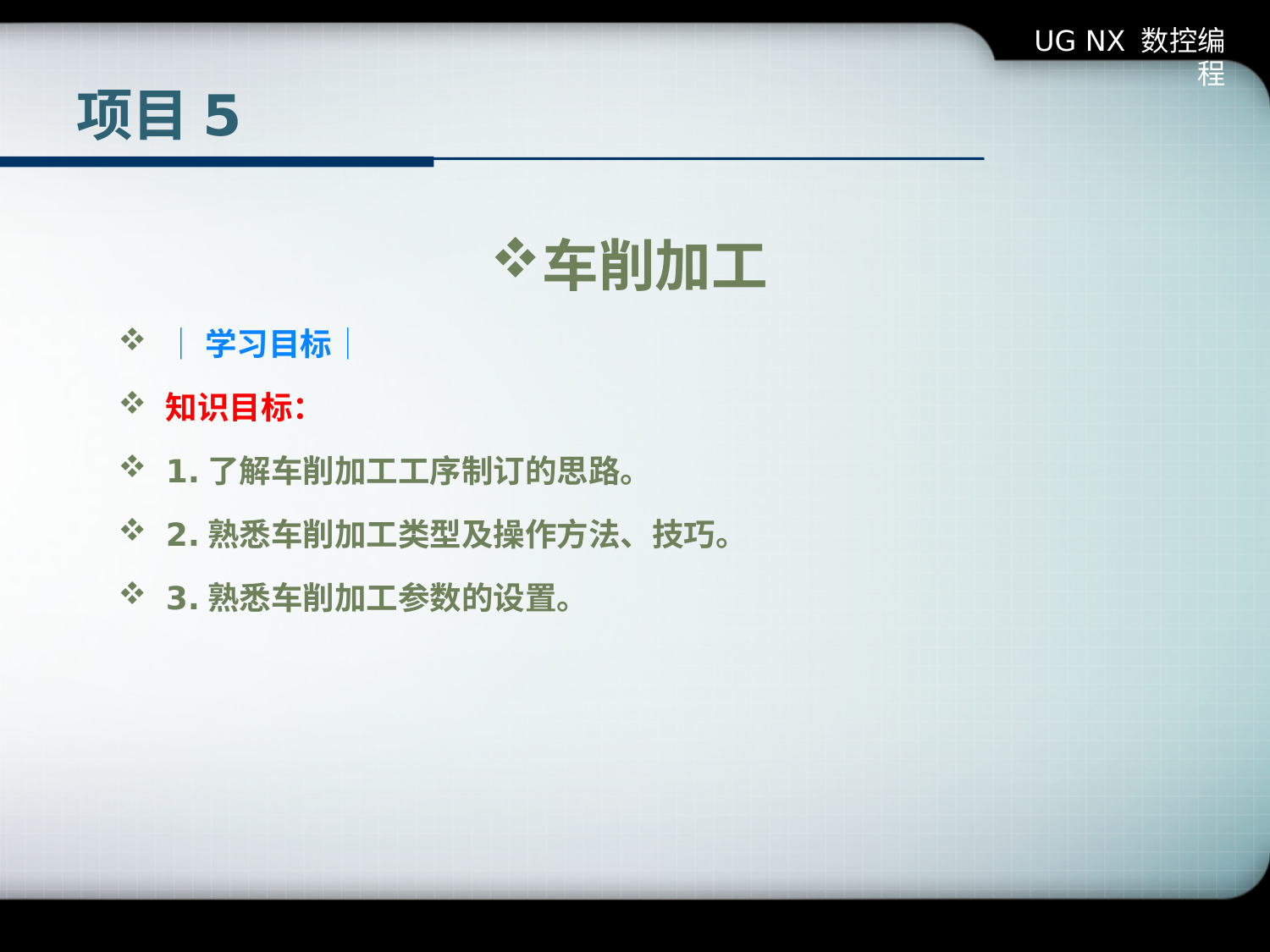

UG NX 数控编程
# 项目5
车削加工
│学习目标│
知识目标：
1.了解车削加工工序制订的思路。
2.熟悉车削加工类型及操作方法、技巧。
3.熟悉车削加工参数的设置。